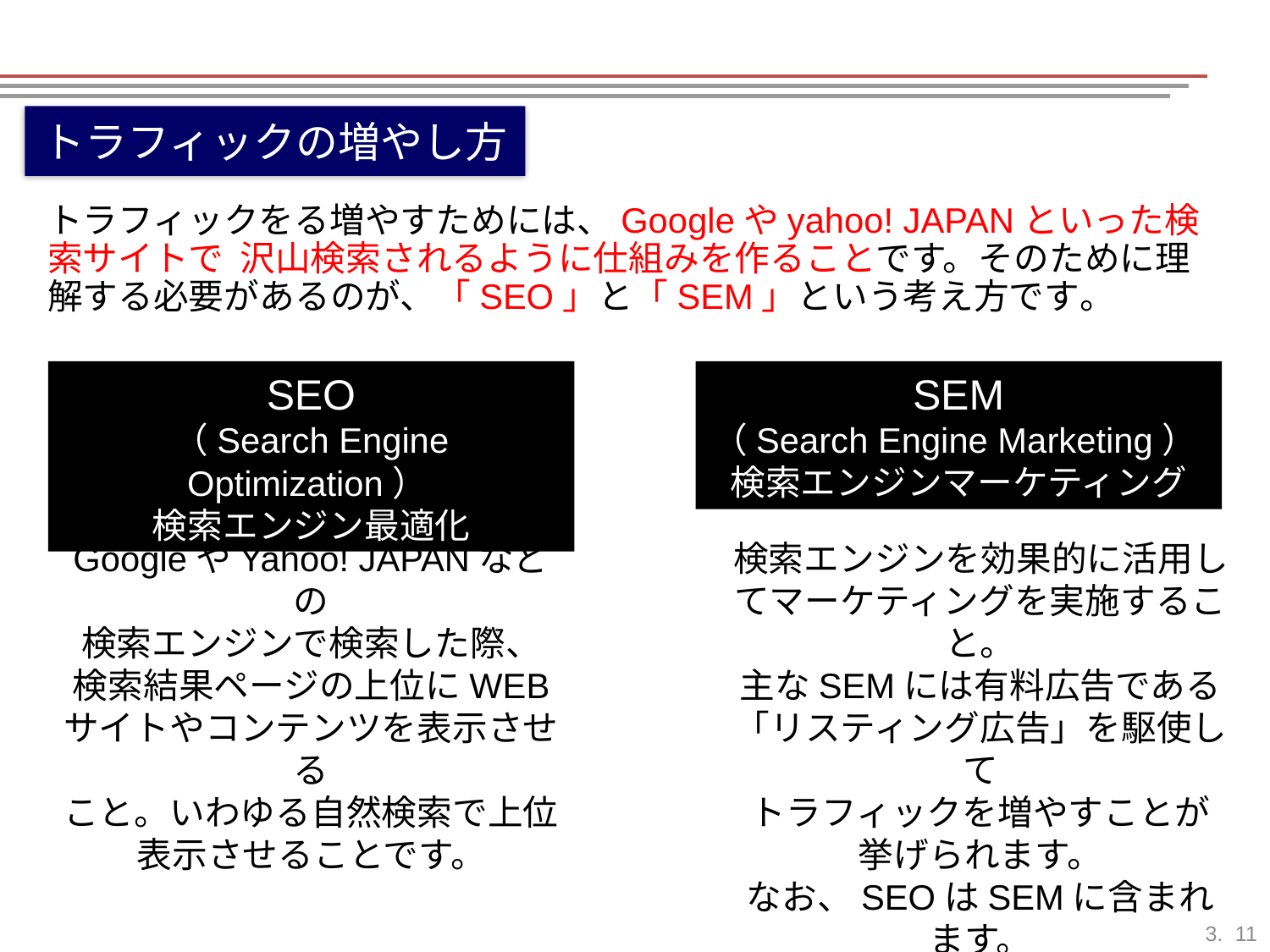

トラフィックの増やし方
トラフィックをる増やすためには、Googleやyahoo! JAPANといった検索サイトで  沢山検索されるように仕組みを作ることです。そのために理解する必要があるのが、「SEO」と「SEM」という考え方です。
SEO
（Search Engine Optimization）
検索エンジン最適化
SEM
（Search Engine Marketing）
検索エンジンマーケティング
GoogleやYahoo! JAPANなどの
検索エンジンで検索した際、
検索結果ページの上位にWEB
サイトやコンテンツを表示させる
こと。いわゆる自然検索で上位
表示させることです。
検索エンジンを効果的に活用してマーケティングを実施すること。
主なSEMには有料広告である
「リスティング広告」を駆使して
トラフィックを増やすことが
挙げられます。
なお、SEOはSEMに含まれます。
11